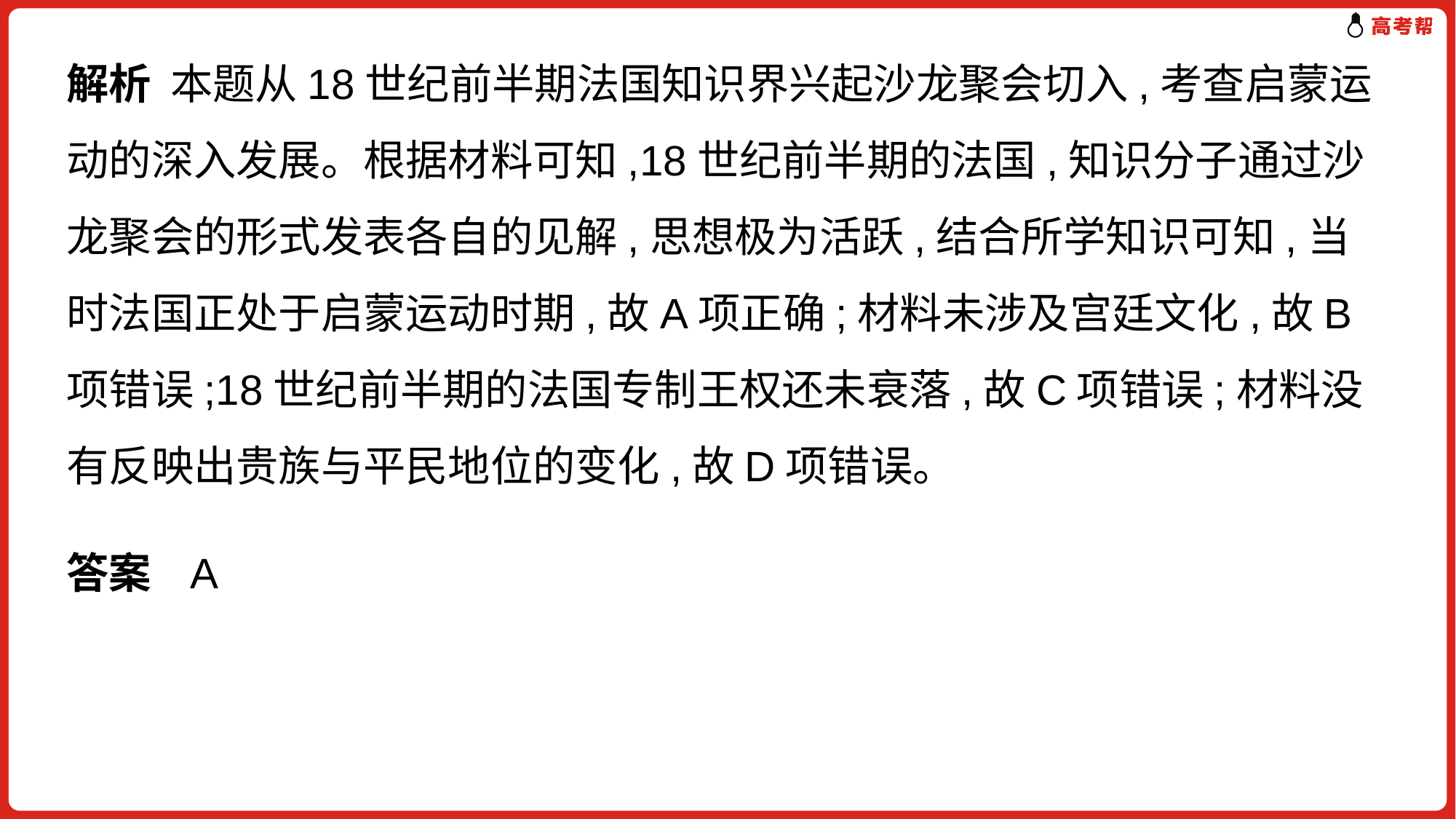

解析  本题从18世纪前半期法国知识界兴起沙龙聚会切入,考查启蒙运动的深入发展。根据材料可知,18世纪前半期的法国,知识分子通过沙龙聚会的形式发表各自的见解,思想极为活跃,结合所学知识可知,当时法国正处于启蒙运动时期,故A项正确;材料未涉及宫廷文化,故B项错误;18世纪前半期的法国专制王权还未衰落,故C项错误;材料没有反映出贵族与平民地位的变化,故D项错误。
答案   A